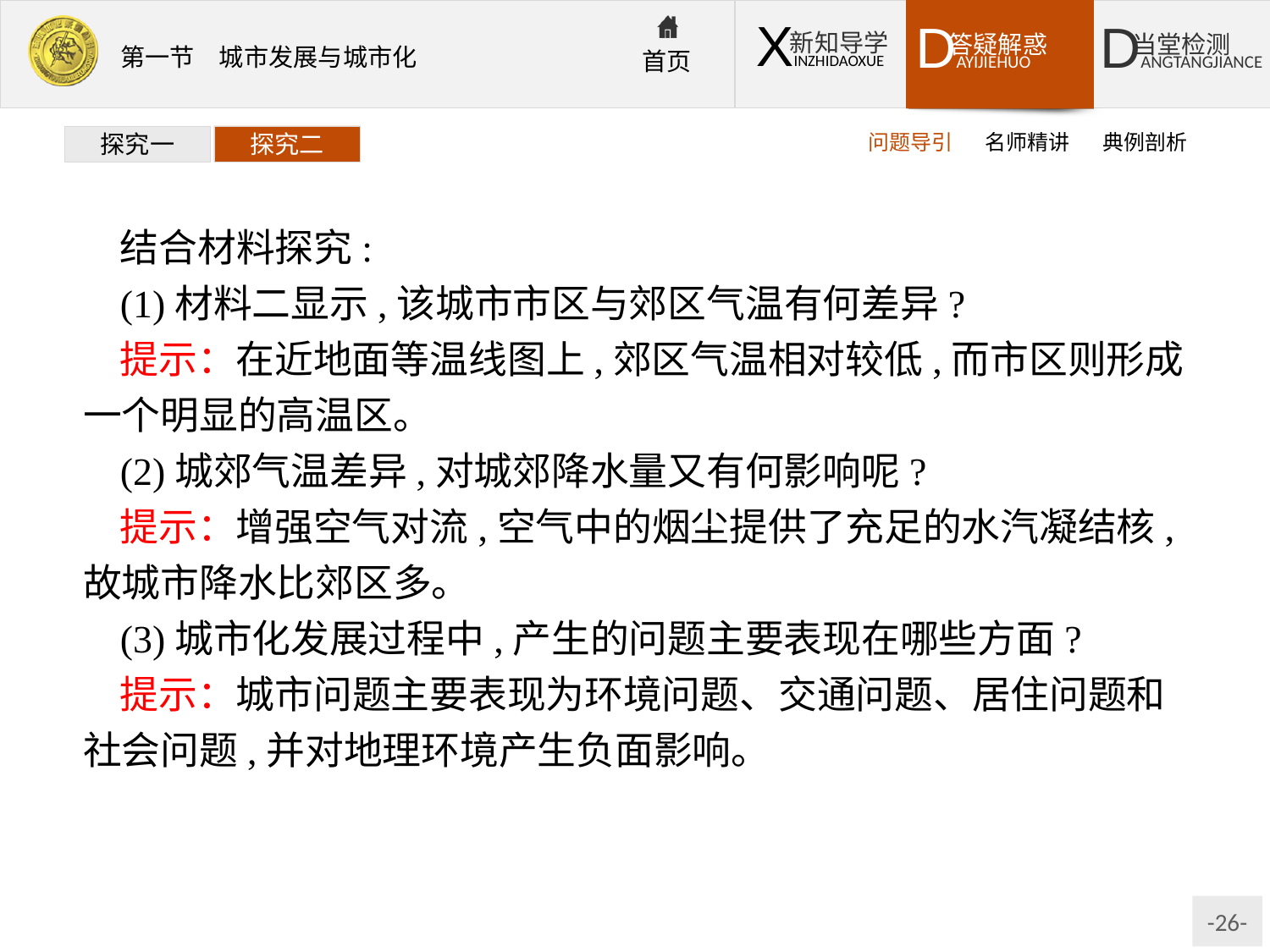

问题导引
名师精讲
典例剖析
探究一
探究二
结合材料探究:
(1)材料二显示,该城市市区与郊区气温有何差异?
提示：在近地面等温线图上,郊区气温相对较低,而市区则形成一个明显的高温区。
(2)城郊气温差异,对城郊降水量又有何影响呢?
提示：增强空气对流,空气中的烟尘提供了充足的水汽凝结核,故城市降水比郊区多。
(3)城市化发展过程中,产生的问题主要表现在哪些方面?
提示：城市问题主要表现为环境问题、交通问题、居住问题和社会问题,并对地理环境产生负面影响。